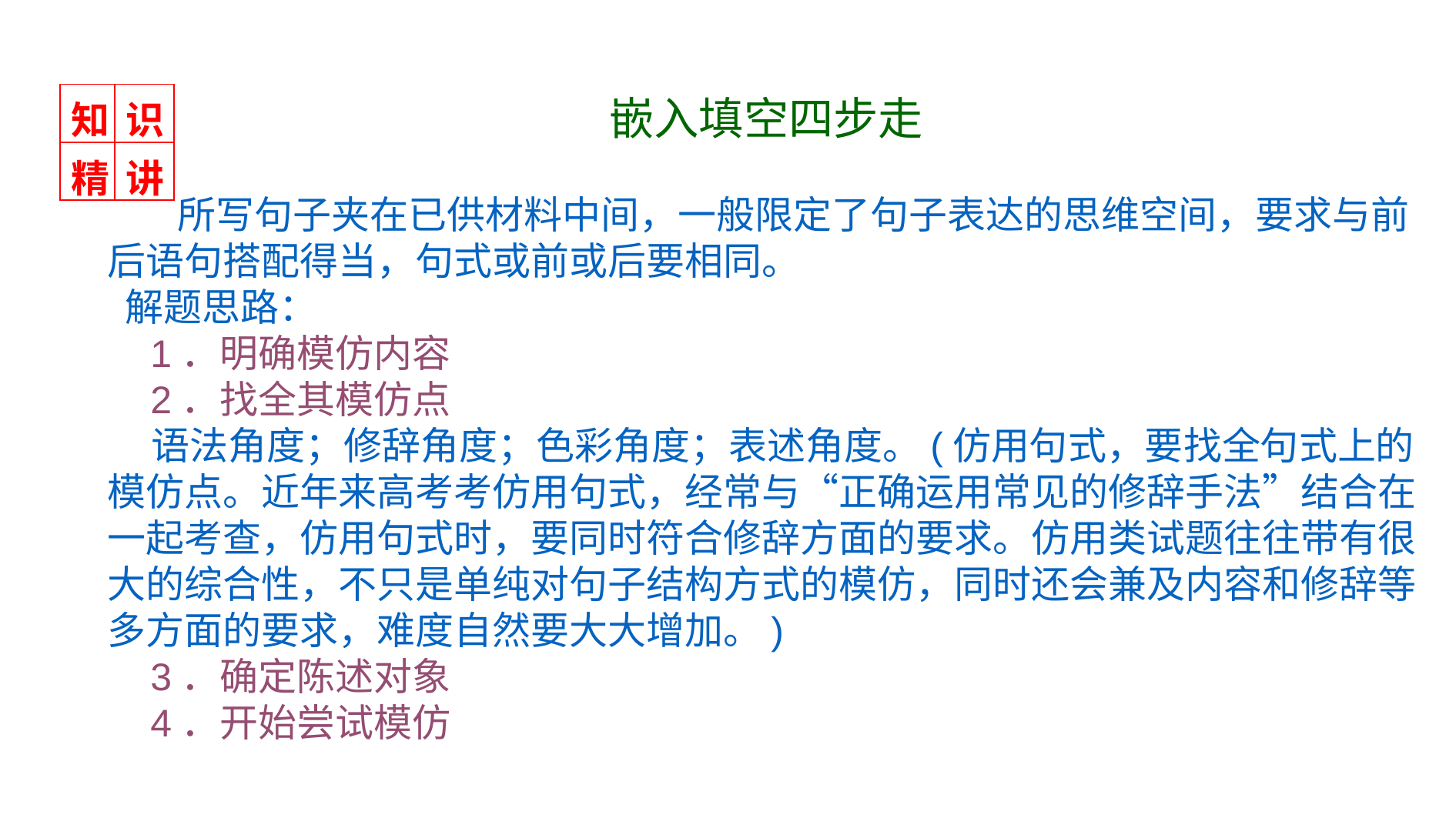

| 知 | 识 |
| --- | --- |
| 精 | 讲 |
嵌入填空四步走

       所写句子夹在已供材料中间，一般限定了句子表达的思维空间，要求与前后语句搭配得当，句式或前或后要相同。
 解题思路：
    1．明确模仿内容
    2．找全其模仿点
    语法角度；修辞角度；色彩角度；表述角度。(仿用句式，要找全句式上的模仿点。近年来高考考仿用句式，经常与“正确运用常见的修辞手法”结合在一起考查，仿用句式时，要同时符合修辞方面的要求。仿用类试题往往带有很大的综合性，不只是单纯对句子结构方式的模仿，同时还会兼及内容和修辞等多方面的要求，难度自然要大大增加。)
    3．确定陈述对象
    4．开始尝试模仿